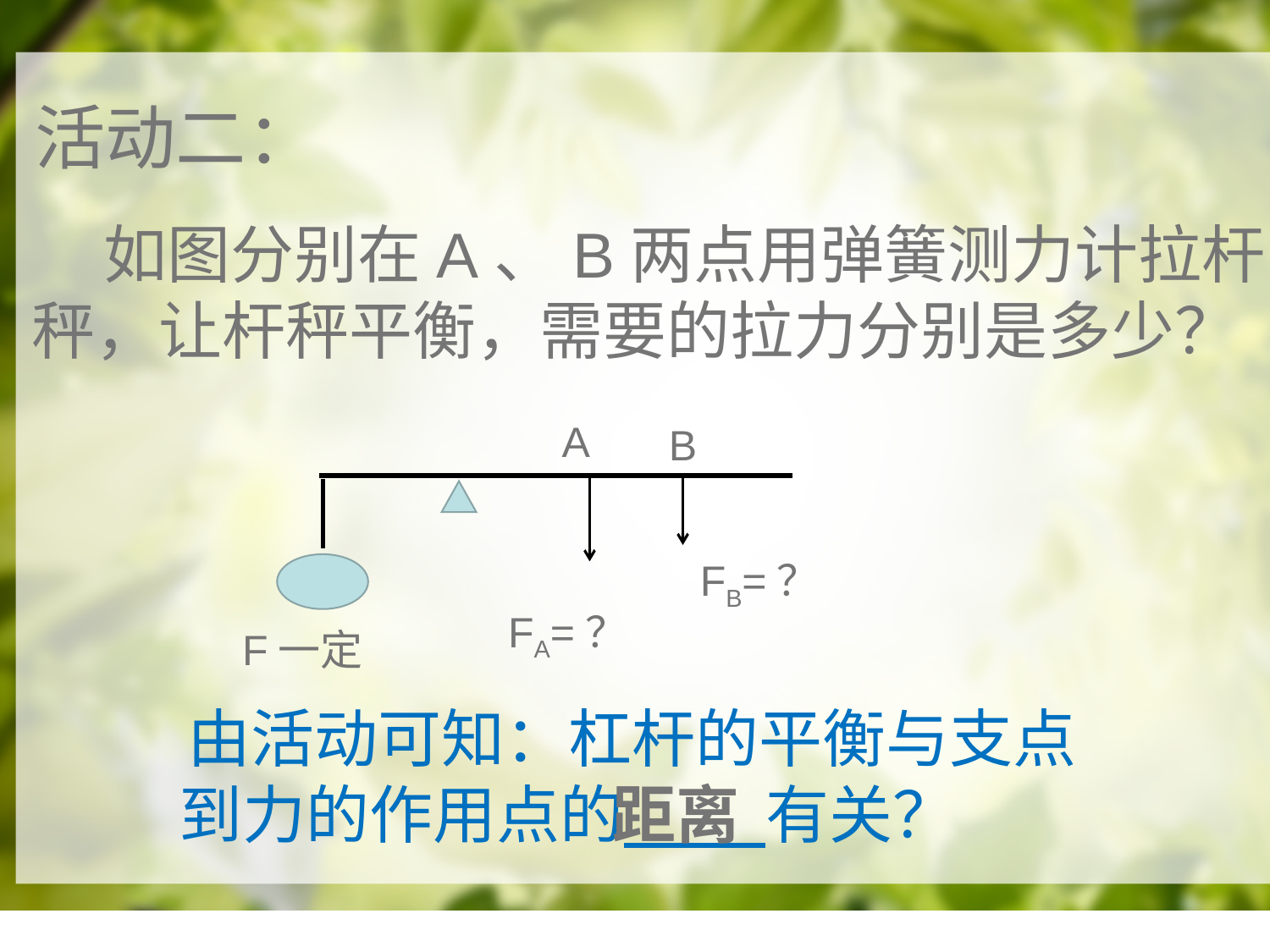

活动二：
    如图分别在A、B两点用弹簧测力计拉杆
秤，让杆秤平衡，需要的拉力分别是多少？
A
B

FB=？

FA=？
F一定
        由活动可知：杠杆的平衡与支点
到力的作用点的          有关？
距离